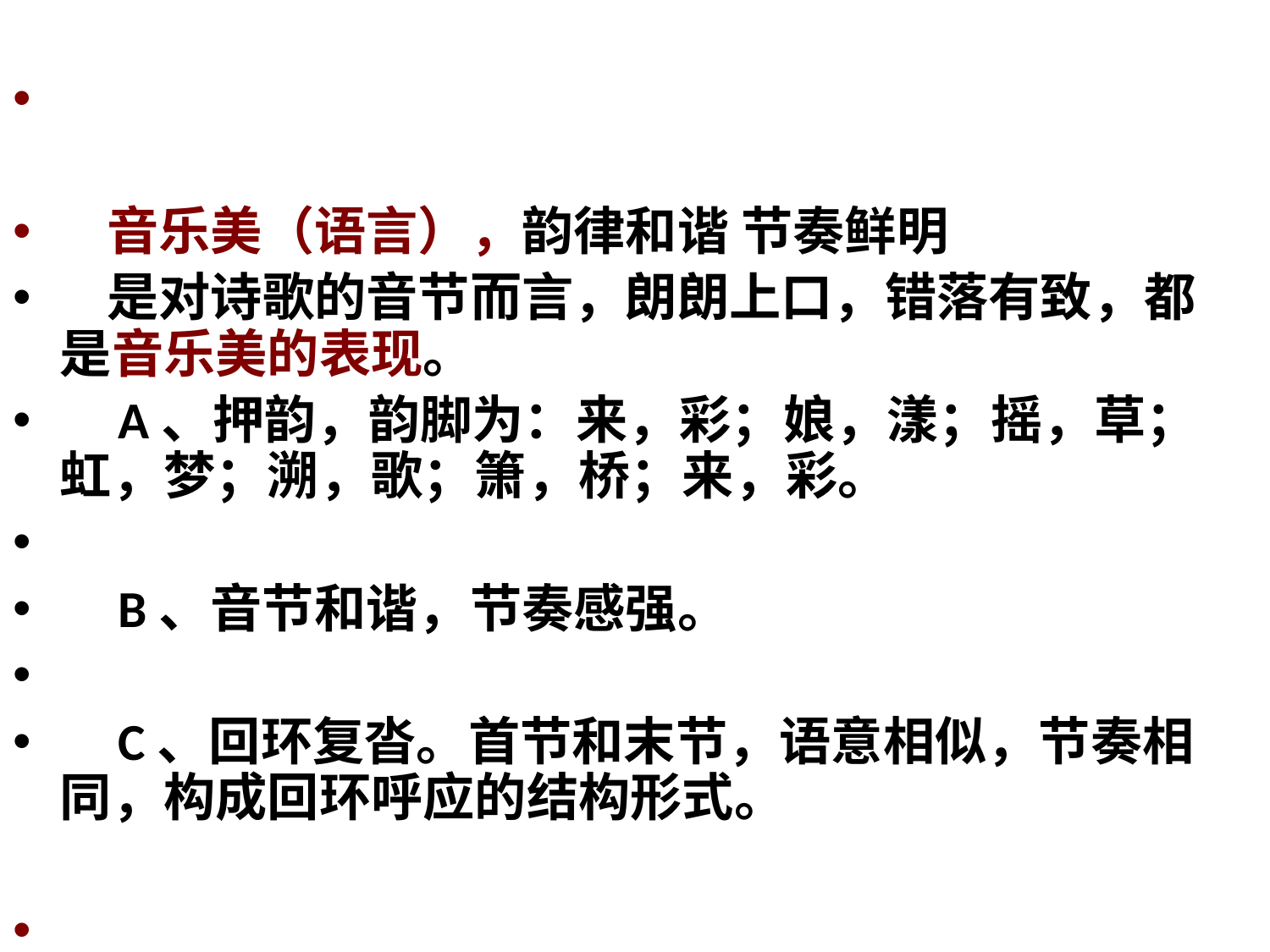

#

   音乐美（语言），韵律和谐 节奏鲜明
   是对诗歌的音节而言，朗朗上口，错落有致，都  是音乐美的表现。
     A、押韵，韵脚为：来，彩；娘，漾；摇，草；虹，梦；溯，歌；箫，桥；来，彩。

     B、音节和谐，节奏感强。

     C、回环复沓。首节和末节，语意相似，节奏相同，构成回环呼应的结构形式。